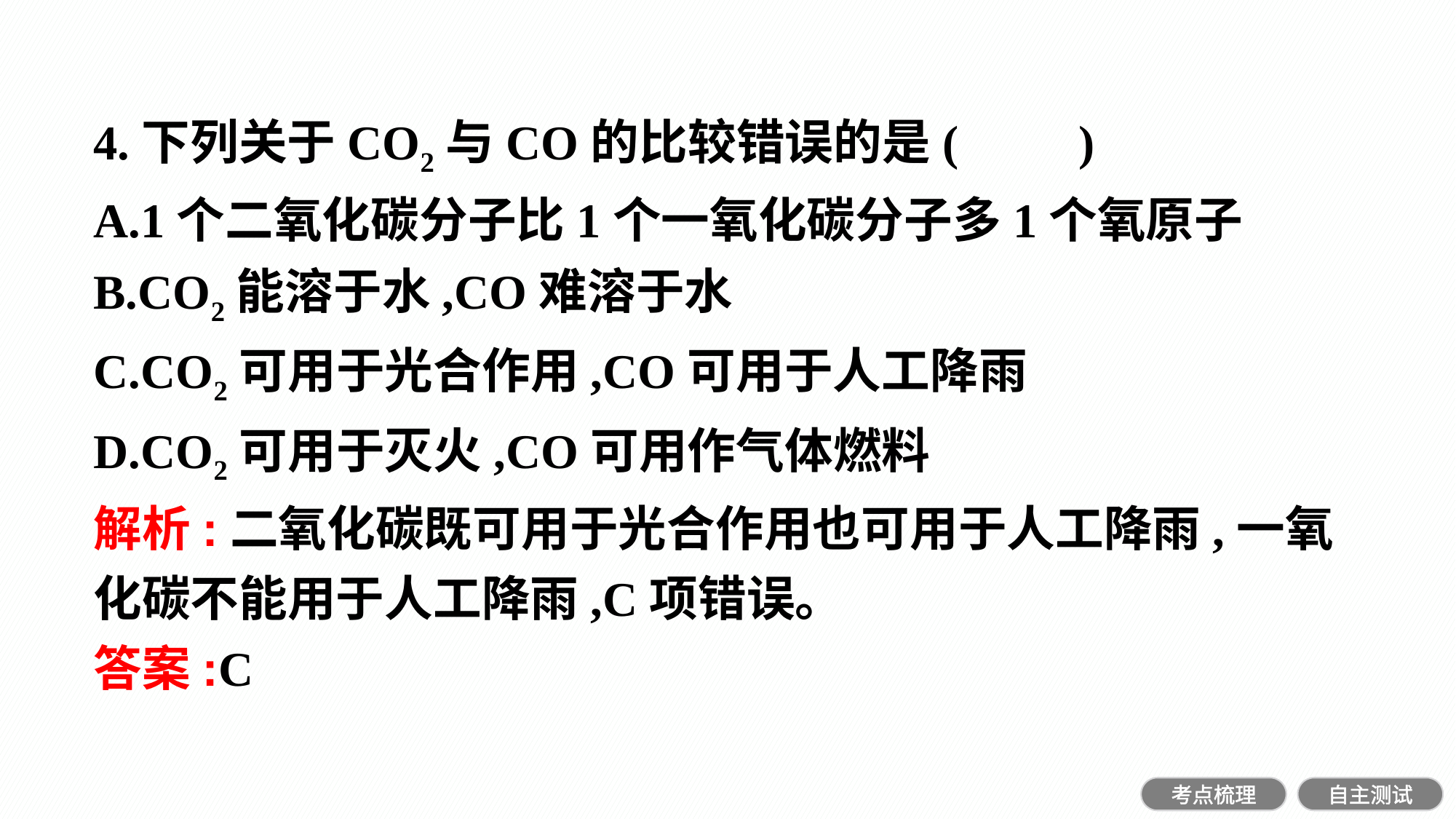

4.下列关于CO2与CO的比较错误的是(　　)
A.1个二氧化碳分子比1个一氧化碳分子多1个氧原子
B.CO2能溶于水,CO难溶于水
C.CO2可用于光合作用,CO可用于人工降雨
D.CO2可用于灭火,CO可用作气体燃料
解析:二氧化碳既可用于光合作用也可用于人工降雨,一氧化碳不能用于人工降雨,C项错误。
答案:C